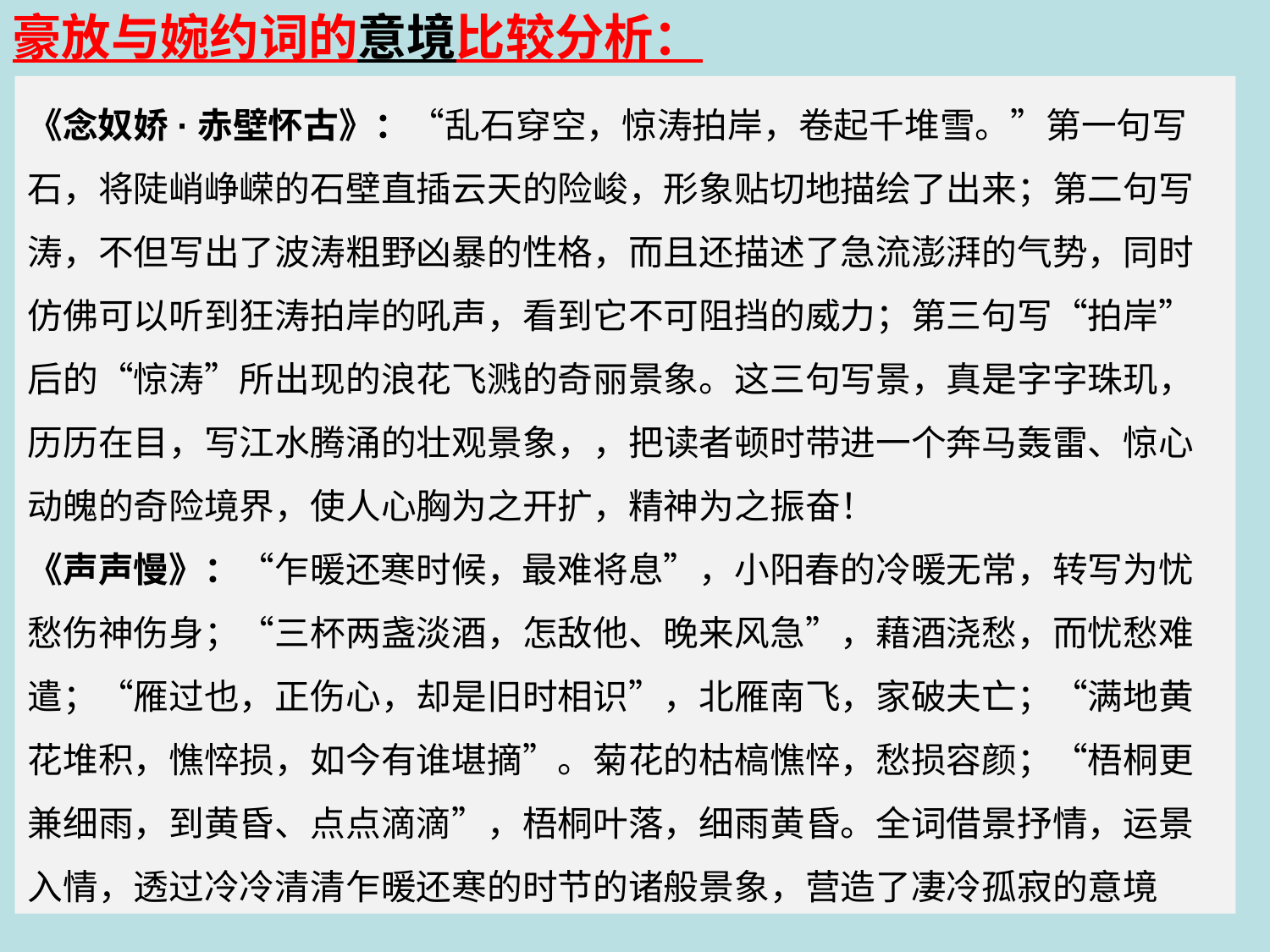

豪放与婉约词的意境比较分析：

《念奴娇·赤壁怀古》：“乱石穿空，惊涛拍岸，卷起千堆雪。”第一句写石，将陡峭峥嵘的石壁直插云天的险峻，形象贴切地描绘了出来；第二句写涛，不但写出了波涛粗野凶暴的性格，而且还描述了急流澎湃的气势，同时仿佛可以听到狂涛拍岸的吼声，看到它不可阻挡的威力；第三句写“拍岸”后的“惊涛”所出现的浪花飞溅的奇丽景象。这三句写景，真是字字珠玑，历历在目，写江水腾涌的壮观景象，，把读者顿时带进一个奔马轰雷、惊心动魄的奇险境界，使人心胸为之开扩，精神为之振奋！
《声声慢》：“乍暖还寒时候，最难将息”，小阳春的冷暖无常，转写为忧愁伤神伤身；“三杯两盏淡酒，怎敌他、晚来风急”，藉酒浇愁，而忧愁难遣；“雁过也，正伤心，却是旧时相识”，北雁南飞，家破夫亡；“满地黄花堆积，憔悴损，如今有谁堪摘”。菊花的枯槁憔悴，愁损容颜；“梧桐更兼细雨，到黄昏、点点滴滴”，梧桐叶落，细雨黄昏。全词借景抒情，运景入情，透过冷冷清清乍暖还寒的时节的诸般景象，营造了凄冷孤寂的意境